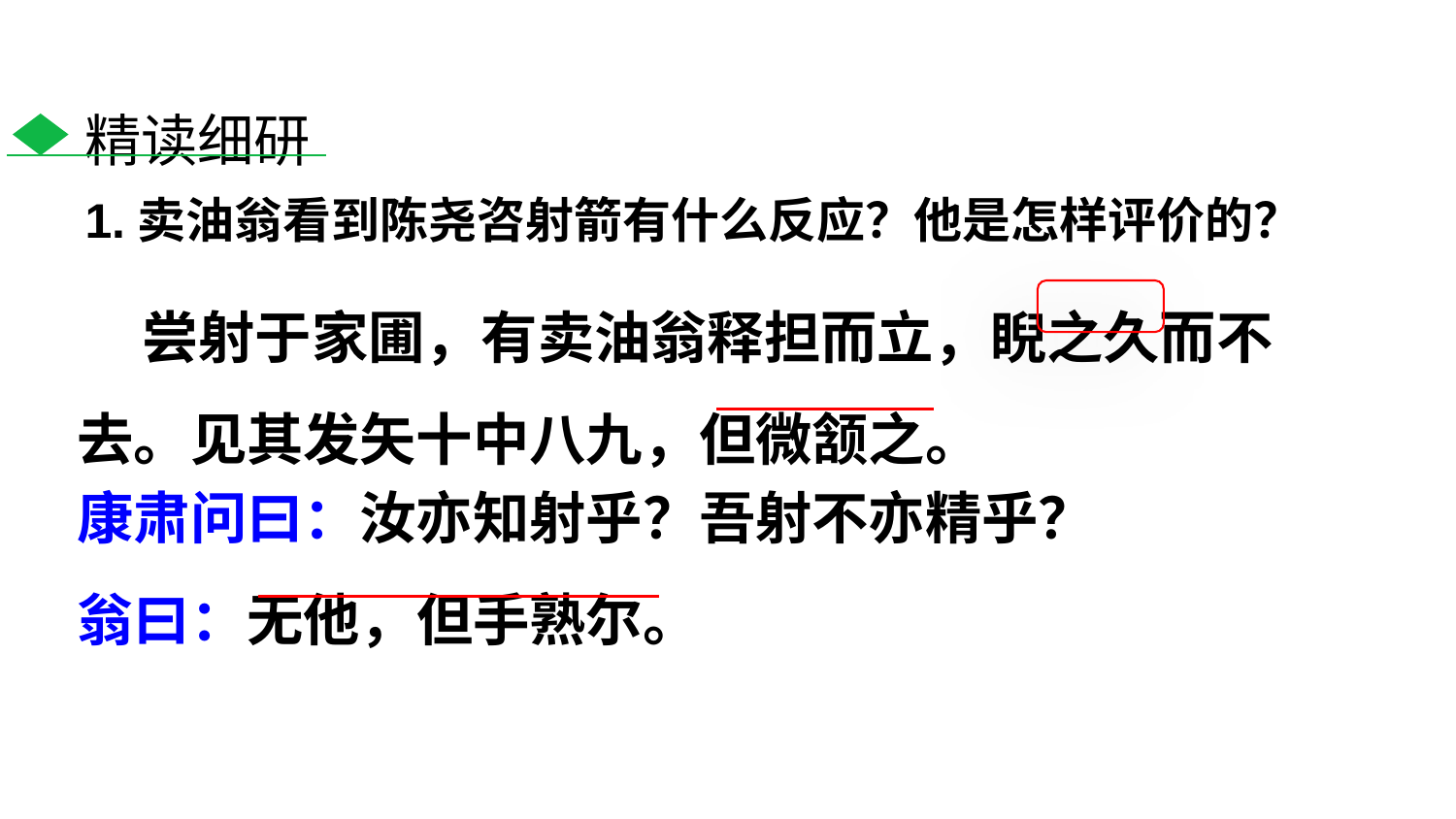

精读细研

1.卖油翁看到陈尧咨射箭有什么反应？他是怎样评价的？
    尝射于家圃，有卖油翁释担而立，睨之久而不去。见其发矢十中八九，但微颔之。

康肃问曰：汝亦知射乎？吾射不亦精乎？
翁曰：无他，但手熟尔。